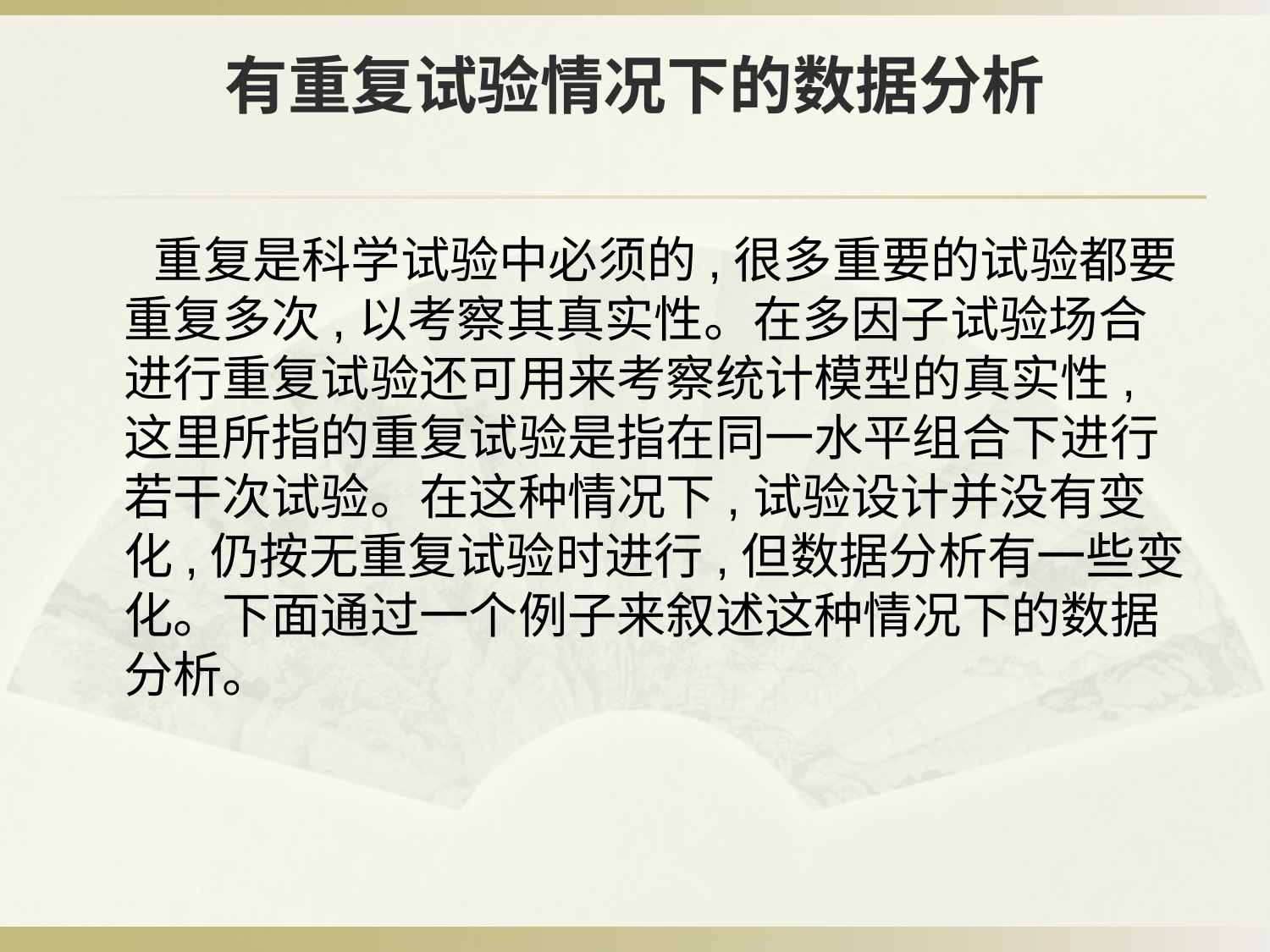

# 有重复试验情况下的数据分析
      重复是科学试验中必须的,很多重要的试验都要重复多次,以考察其真实性。在多因子试验场合进行重复试验还可用来考察统计模型的真实性,这里所指的重复试验是指在同一水平组合下进行若干次试验。在这种情况下,试验设计并没有变化,仍按无重复试验时进行,但数据分析有一些变化。下面通过一个例子来叙述这种情况下的数据分析。